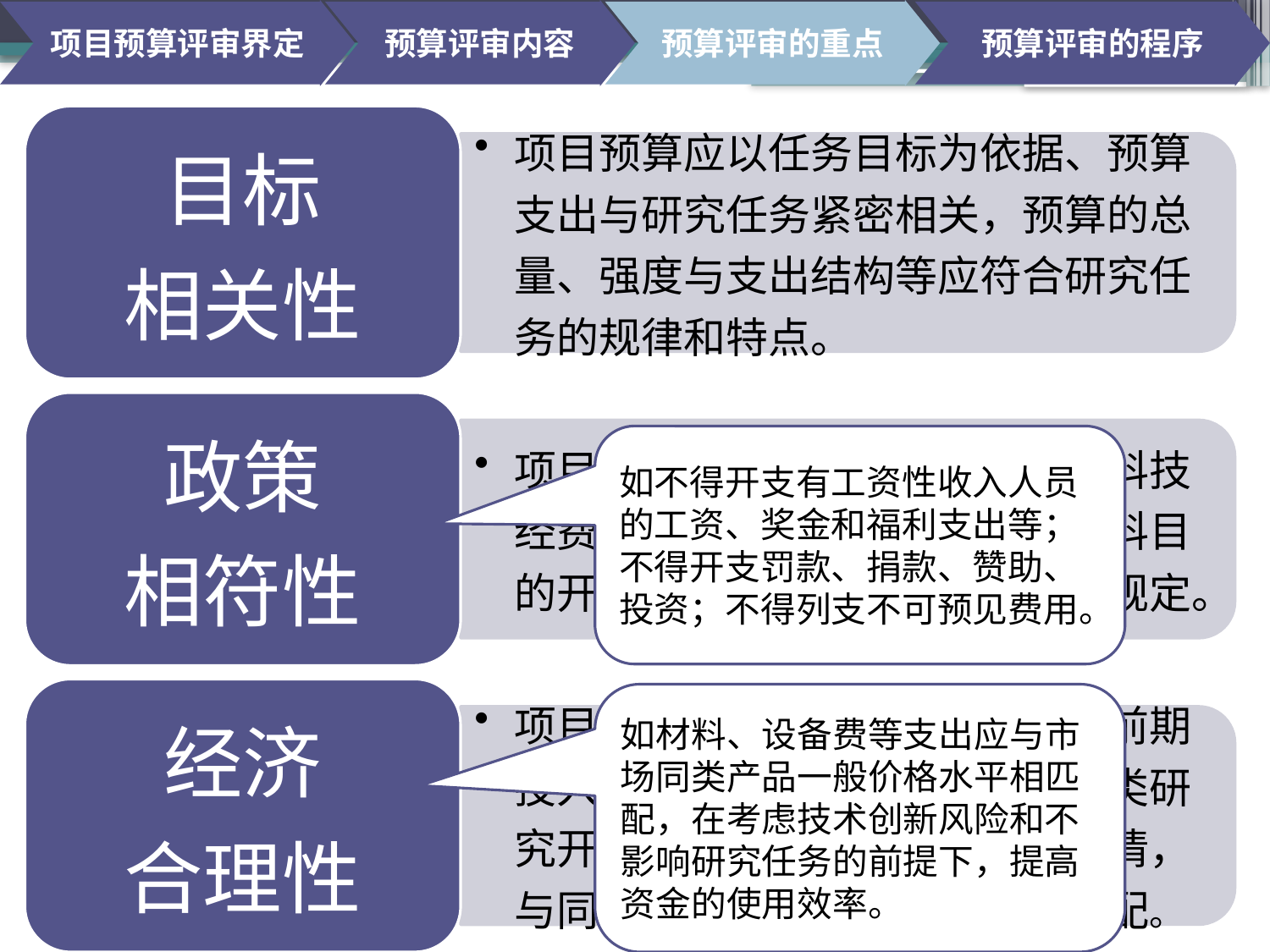

项目预算评审界定
预算评审内容
预算评审的重点
预算评审的程序
目标
相关性
项目预算应以任务目标为依据、预算支出与研究任务紧密相关，预算的总量、强度与支出结构等应符合研究任务的规律和特点。
政策
相符性
经济
合理性
#
如不得开支有工资性收入人员的工资、奖金和福利支出等；不得开支罚款、捐款、赞助、投资；不得列支不可预见费用。
如材料、设备费等支出应与市场同类产品一般价格水平相匹配，在考虑技术创新风险和不影响研究任务的前提下，提高资金的使用效率。